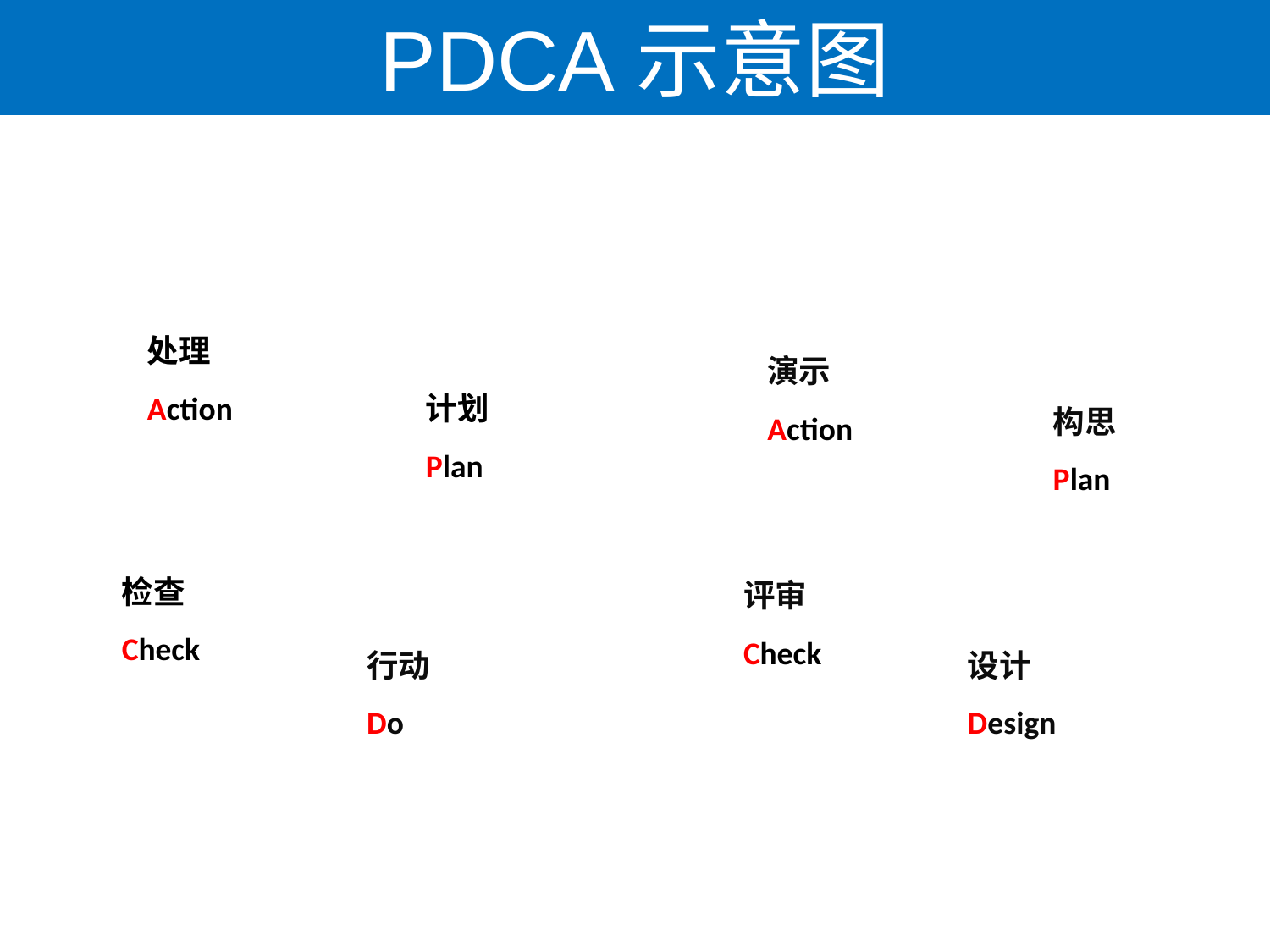

PDCA示意图

处理Action
计划
Plan
检查
Check
行动
Do

演示Action
构思Plan
评审Check
设计
Design